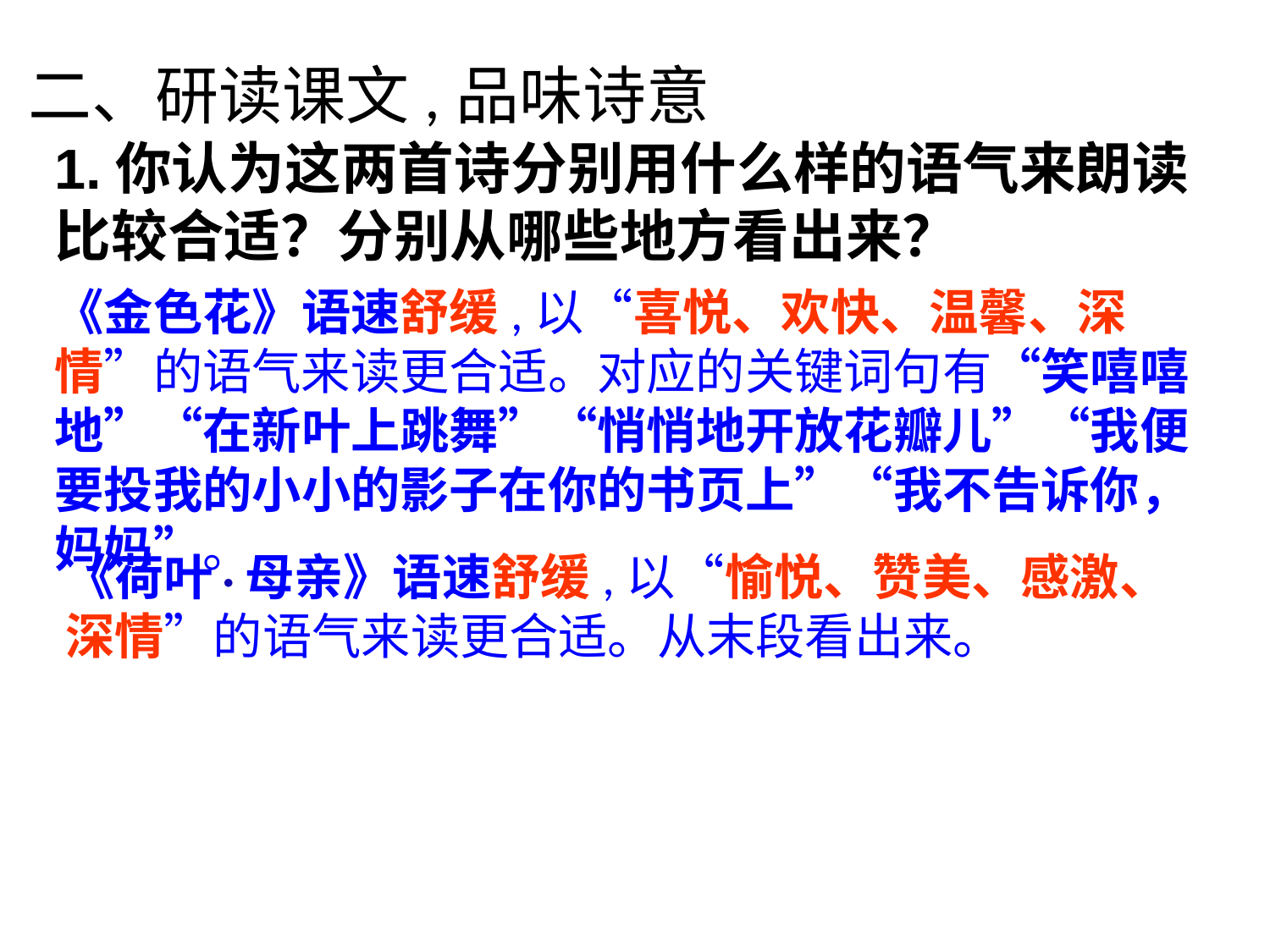

二、研读课文,品味诗意
1.你认为这两首诗分别用什么样的语气来朗读比较合适？分别从哪些地方看出来？
《金色花》语速舒缓,以“喜悦、欢快、温馨、深情”的语气来读更合适。对应的关键词句有“笑嘻嘻地”“在新叶上跳舞”“悄悄地开放花瓣儿”“我便要投我的小小的影子在你的书页上”“我不告诉你，妈妈”。
《荷叶•母亲》语速舒缓,以“愉悦、赞美、感激、深情”的语气来读更合适。从末段看出来。